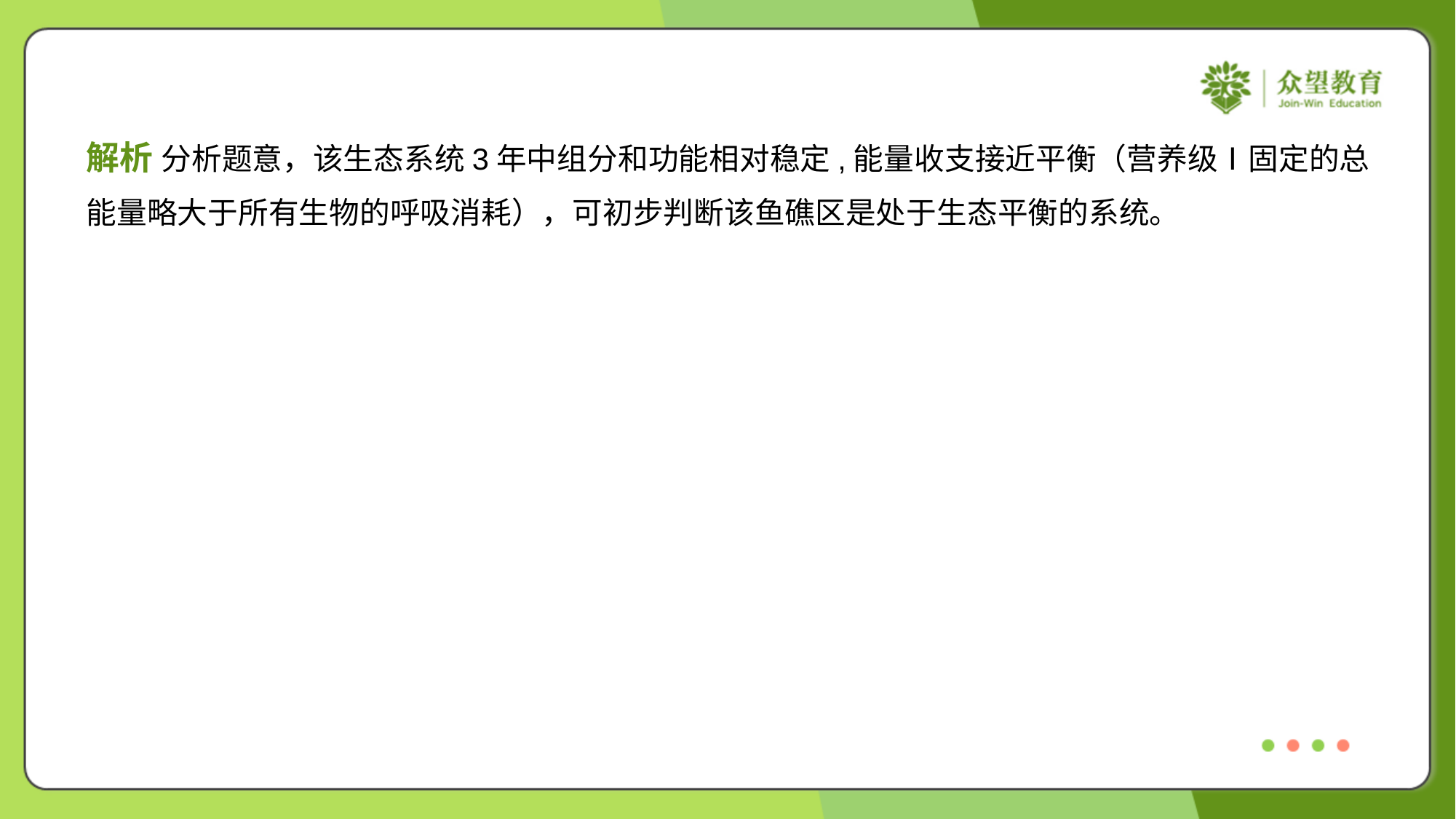

解析 分析题意，该生态系统3年中组分和功能相对稳定,能量收支接近平衡（营养级Ⅰ固定的总
能量略大于所有生物的呼吸消耗），可初步判断该鱼礁区是处于生态平衡的系统。